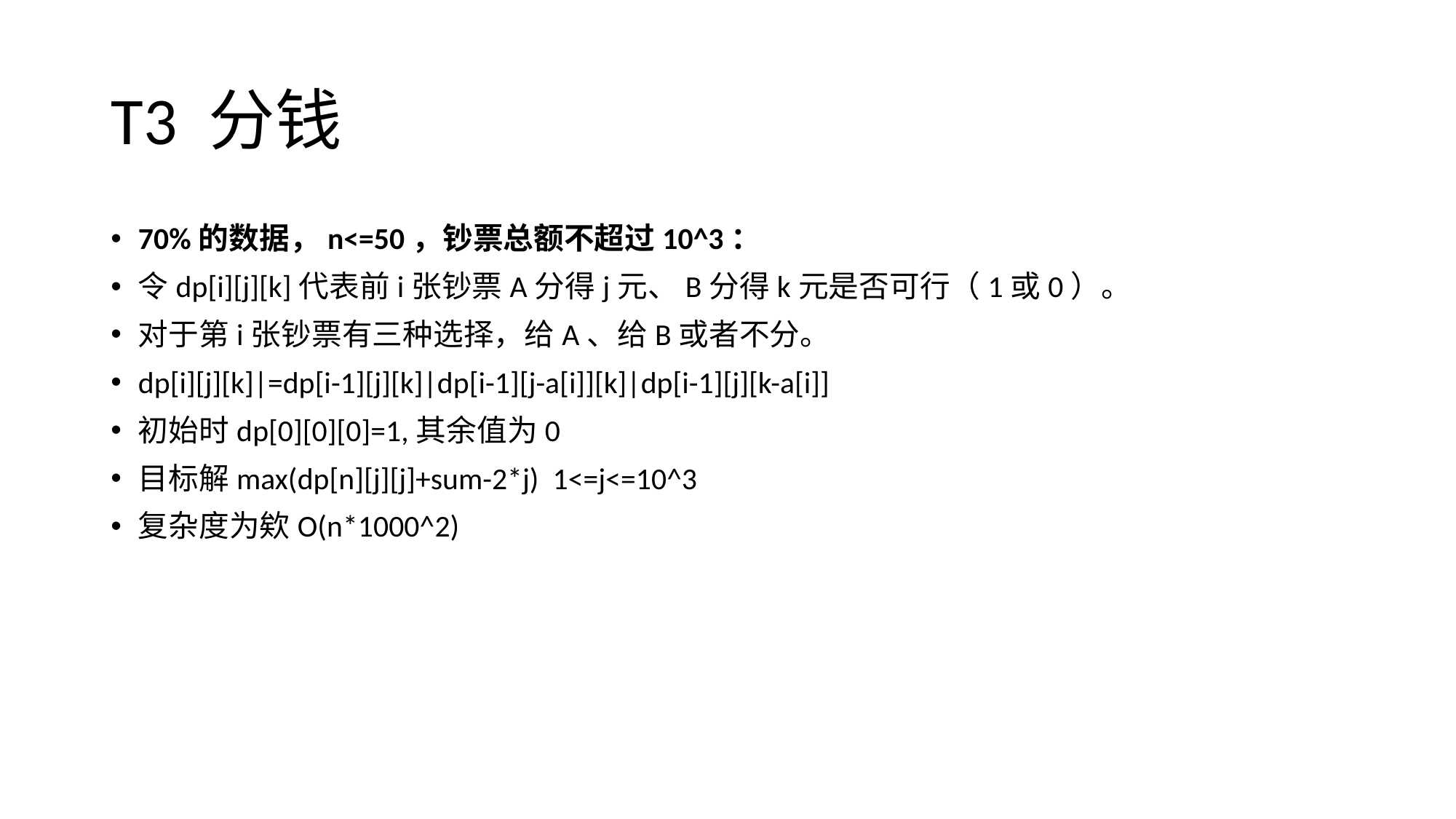

# T3 分钱
70%的数据，n<=50，钞票总额不超过10^3：
令dp[i][j][k]代表前i张钞票A分得j元、B分得k元是否可行（1或0）。
对于第i张钞票有三种选择，给A、给B或者不分。
dp[i][j][k]|=dp[i-1][j][k]|dp[i-1][j-a[i]][k]|dp[i-1][j][k-a[i]]
初始时dp[0][0][0]=1,其余值为0
目标解max(dp[n][j][j]+sum-2*j)  1<=j<=10^3
复杂度为欸O(n*1000^2)